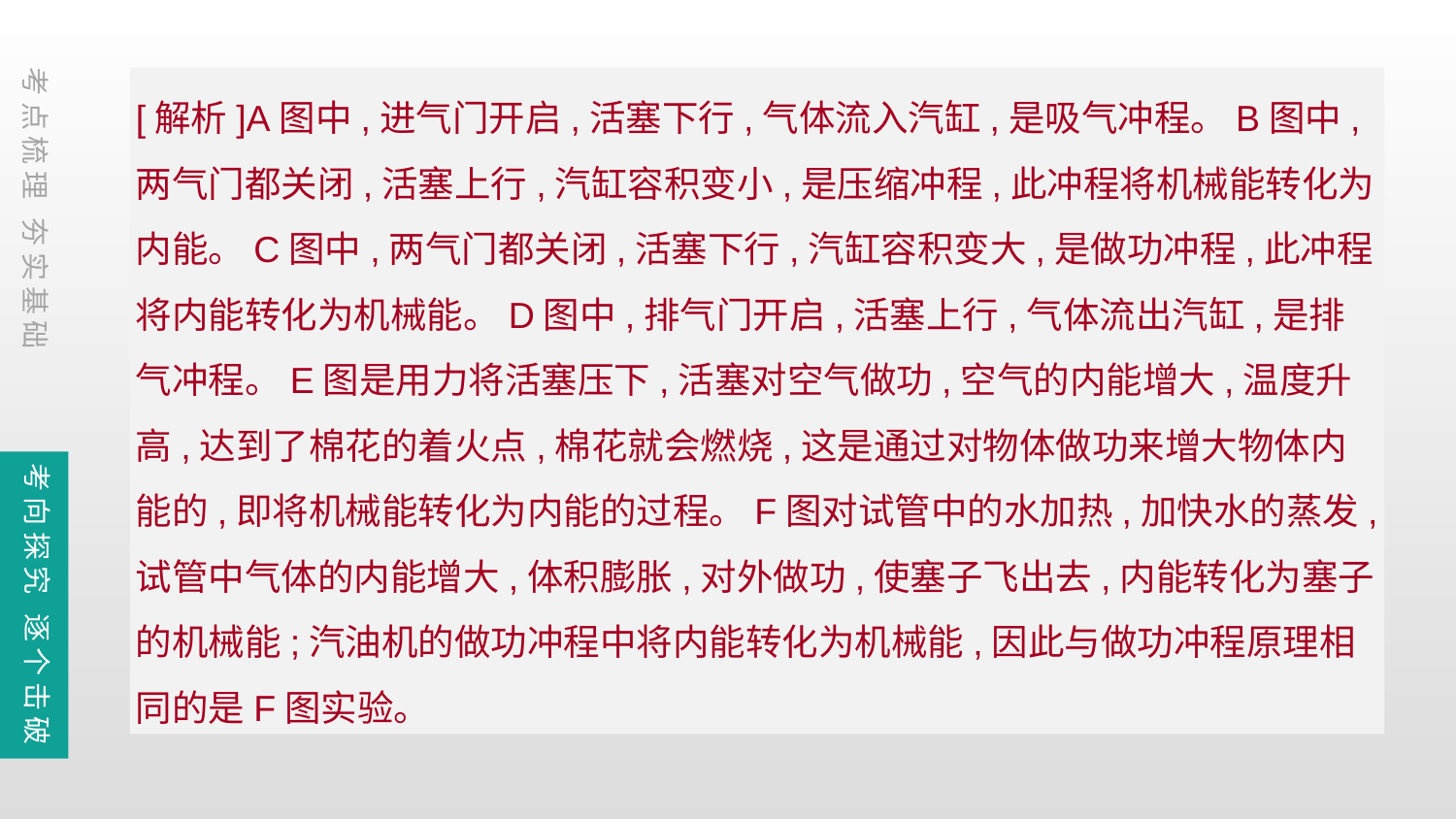

考点梳理 夯实基础
[解析]A图中,进气门开启,活塞下行,气体流入汽缸,是吸气冲程。B图中,两气门都关闭,活塞上行,汽缸容积变小,是压缩冲程,此冲程将机械能转化为内能。C图中,两气门都关闭,活塞下行,汽缸容积变大,是做功冲程,此冲程将内能转化为机械能。D图中,排气门开启,活塞上行,气体流出汽缸,是排气冲程。E图是用力将活塞压下,活塞对空气做功,空气的内能增大,温度升高,达到了棉花的着火点,棉花就会燃烧,这是通过对物体做功来增大物体内能的,即将机械能转化为内能的过程。F图对试管中的水加热,加快水的蒸发,试管中气体的内能增大,体积膨胀,对外做功,使塞子飞出去,内能转化为塞子的机械能;汽油机的做功冲程中将内能转化为机械能,因此与做功冲程原理相同的是F图实验。

考向探究 逐个击破